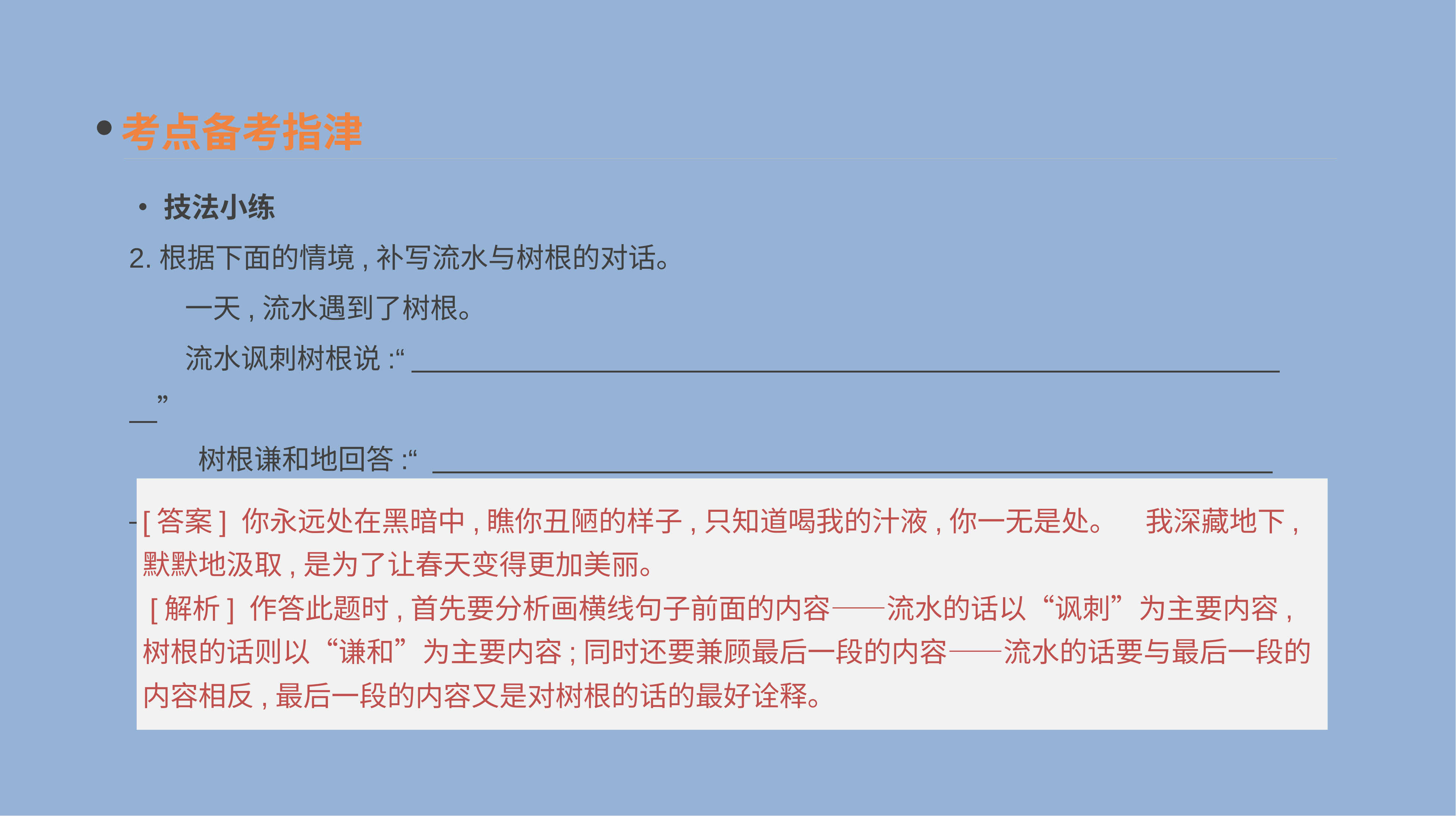

考点备考指津

•技法小练
2.根据下面的情境,补写流水与树根的对话。
　　一天,流水遇到了树根。
　　流水讽刺树根说:“　　　　　　　　　　　　　　　　　　　　　　　　　　　　　　　　”
 　　树根谦和地回答:“ 　　　　　　　　　　　　　　　　　　　　　　　　　　　　　　　”
　　到了春天,流水穿过山涧,走过草地,惊讶地看到树根滋养出的鲜花装点了大地。

[答案] 你永远处在黑暗中,瞧你丑陋的样子,只知道喝我的汁液,你一无是处。　我深藏地下,默默地汲取,是为了让春天变得更加美丽。
 [解析] 作答此题时,首先要分析画横线句子前面的内容——流水的话以“讽刺”为主要内容,树根的话则以“谦和”为主要内容;同时还要兼顾最后一段的内容——流水的话要与最后一段的内容相反,最后一段的内容又是对树根的话的最好诠释。